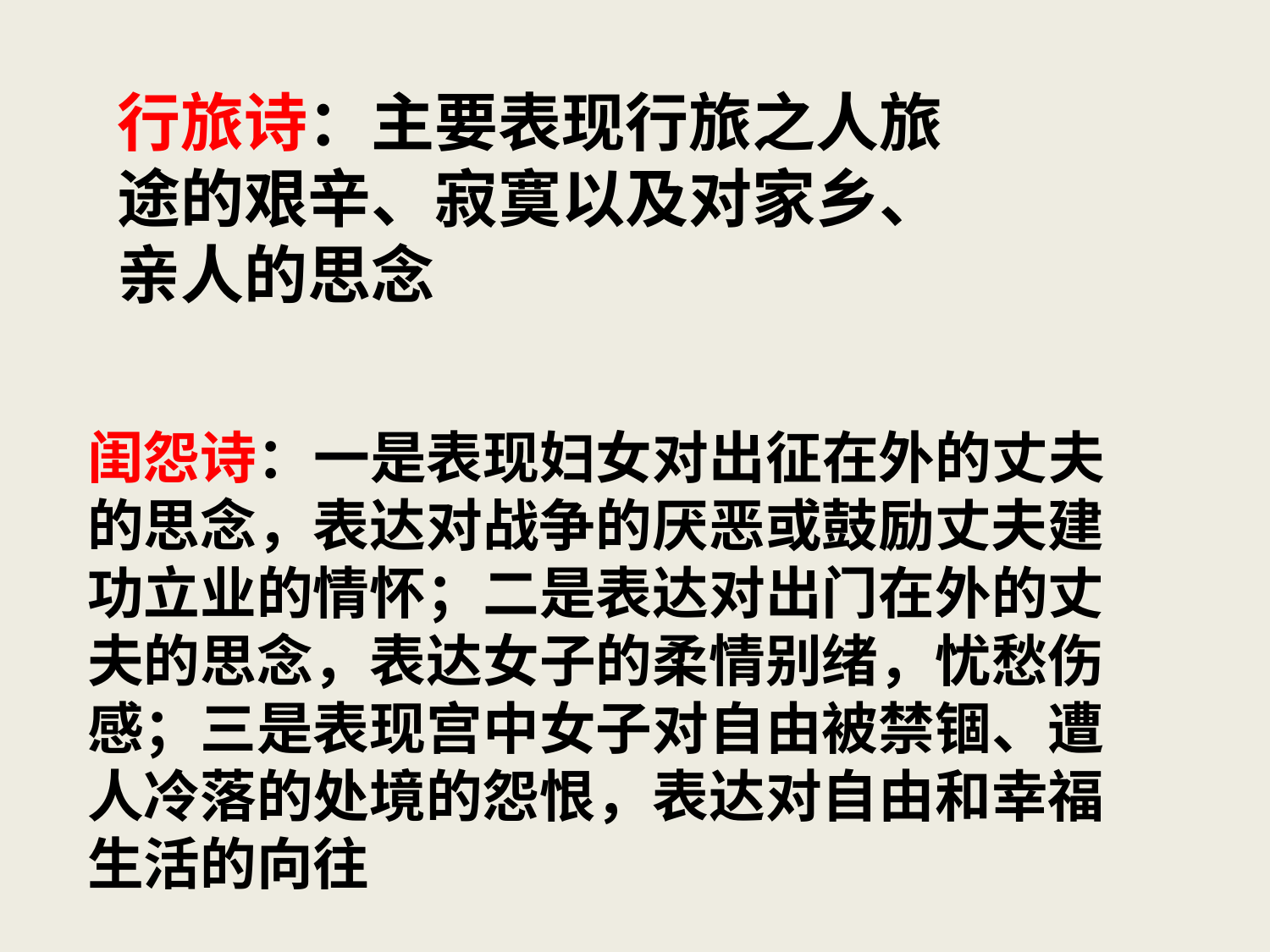

行旅诗：主要表现行旅之人旅途的艰辛、寂寞以及对家乡、亲人的思念
闺怨诗：一是表现妇女对出征在外的丈夫的思念，表达对战争的厌恶或鼓励丈夫建功立业的情怀；二是表达对出门在外的丈夫的思念，表达女子的柔情别绪，忧愁伤感；三是表现宫中女子对自由被禁锢、遭人冷落的处境的怨恨，表达对自由和幸福生活的向往